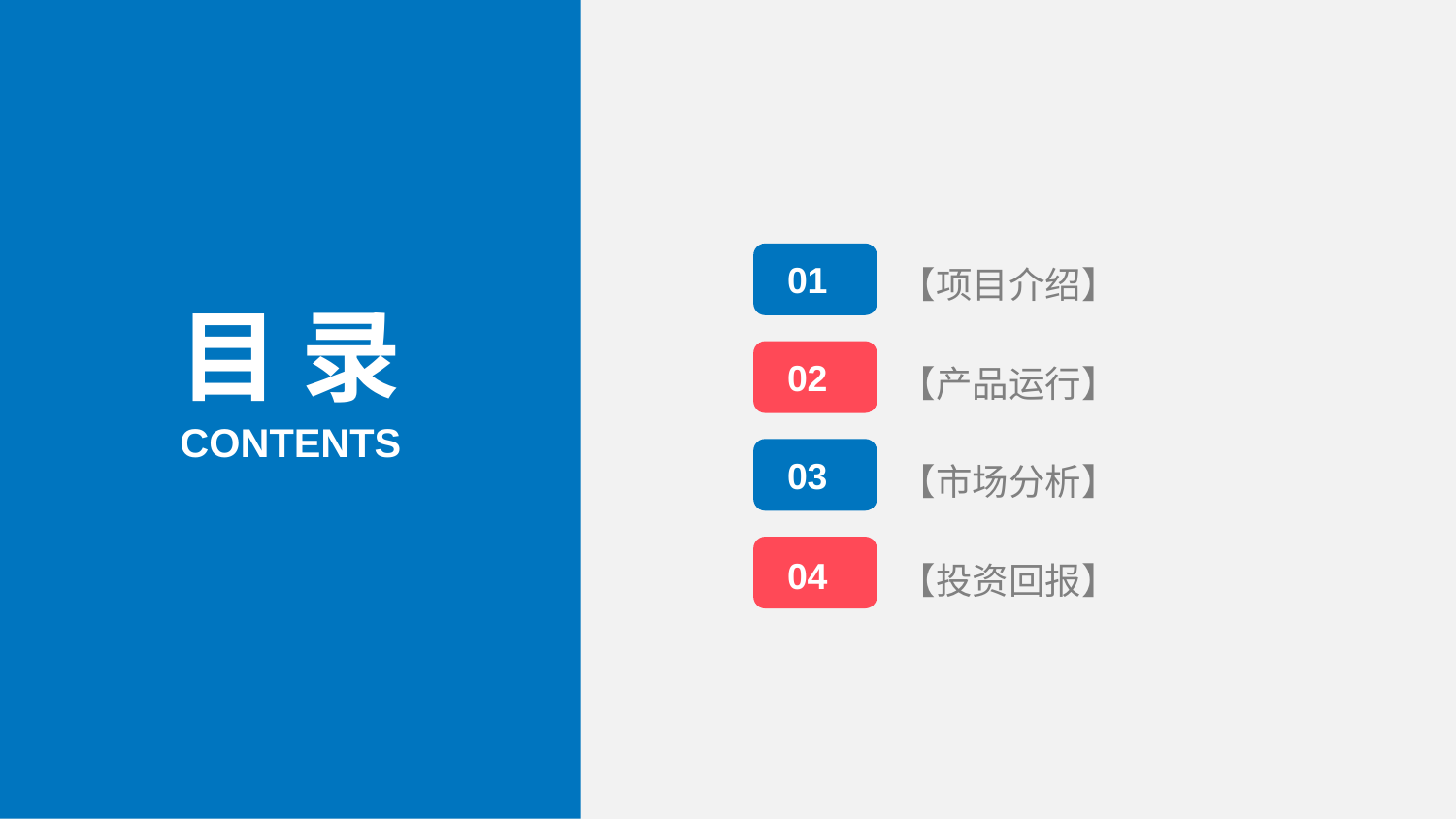

【项目介绍】
01

目 录
【产品运行】
02

CONTENTS
【市场分析】
03

【投资回报】
04